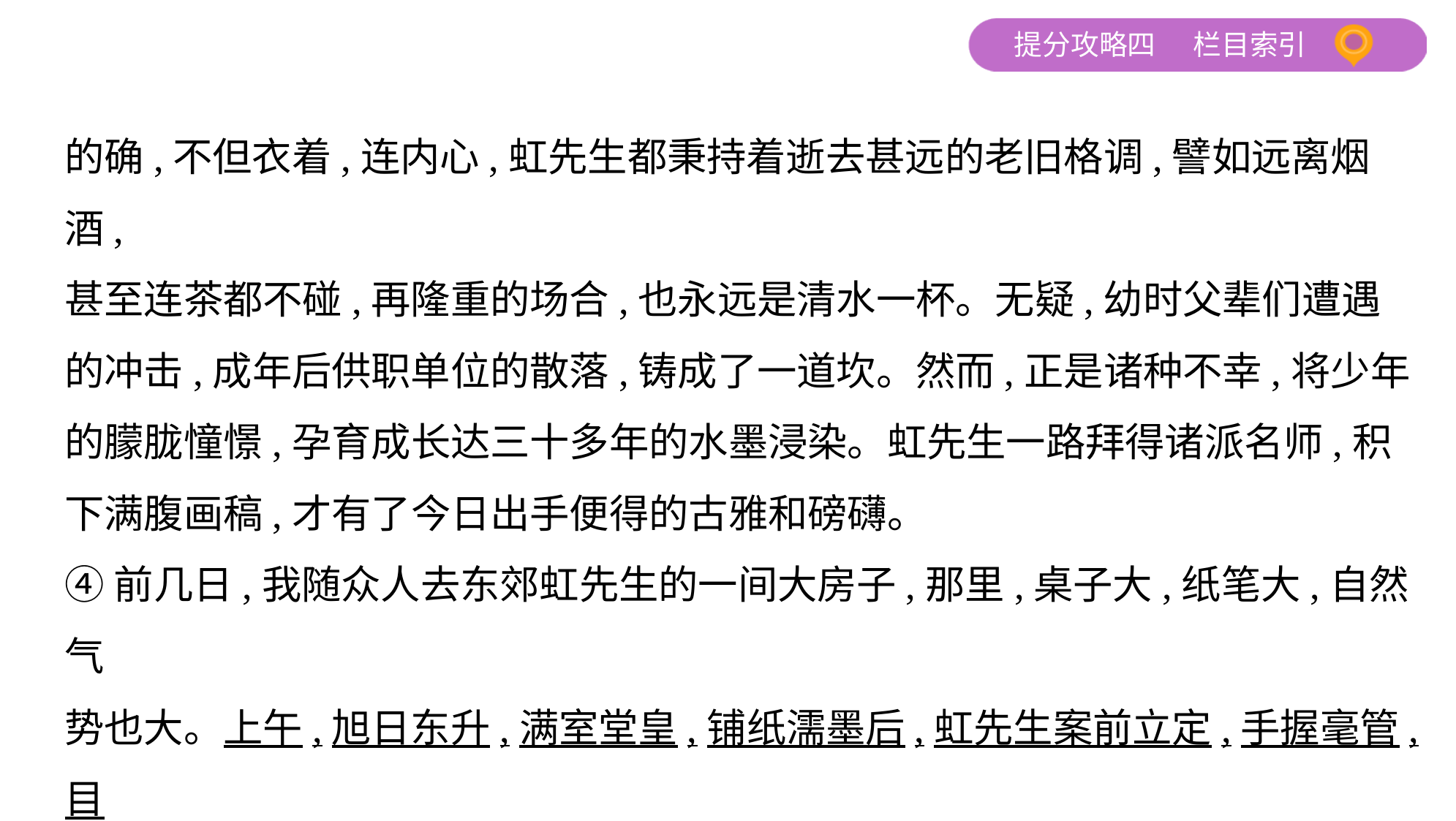

的确,不但衣着,连内心,虹先生都秉持着逝去甚远的老旧格调,譬如远离烟酒,
甚至连茶都不碰,再隆重的场合,也永远是清水一杯。无疑,幼时父辈们遭遇
的冲击,成年后供职单位的散落,铸成了一道坎。然而,正是诸种不幸,将少年
的朦胧憧憬,孕育成长达三十多年的水墨浸染。虹先生一路拜得诸派名师,积
下满腹画稿,才有了今日出手便得的古雅和磅礴。
④前几日,我随众人去东郊虹先生的一间大房子,那里,桌子大,纸笔大,自然气
势也大。上午,旭日东升,满室堂皇,铺纸濡墨后,虹先生案前立定,手握毫管,目
视远方,那凝思运筹的架势,如同一位出征将军,即将跃马万重关山。众人屏息,
只见虹先生指尖一抖,再一沉,三下两下,画面右下处,一块巨石悄然出世。下面